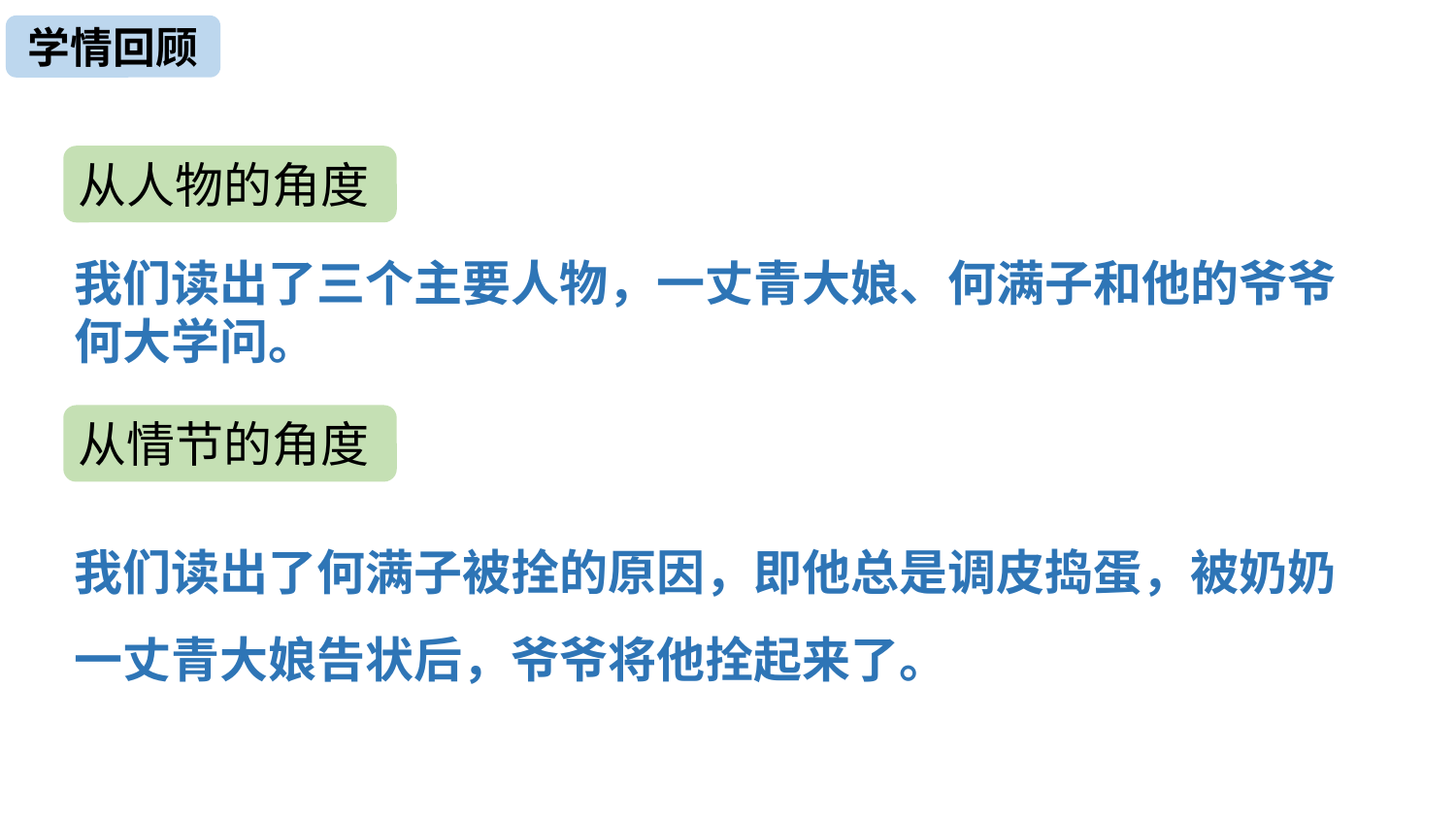

学情回顾
从人物的角度
我们读出了三个主要人物，一丈青大娘、何满子和他的爷爷何大学问。
从情节的角度
我们读出了何满子被拴的原因，即他总是调皮捣蛋，被奶奶一丈青大娘告状后，爷爷将他拴起来了。